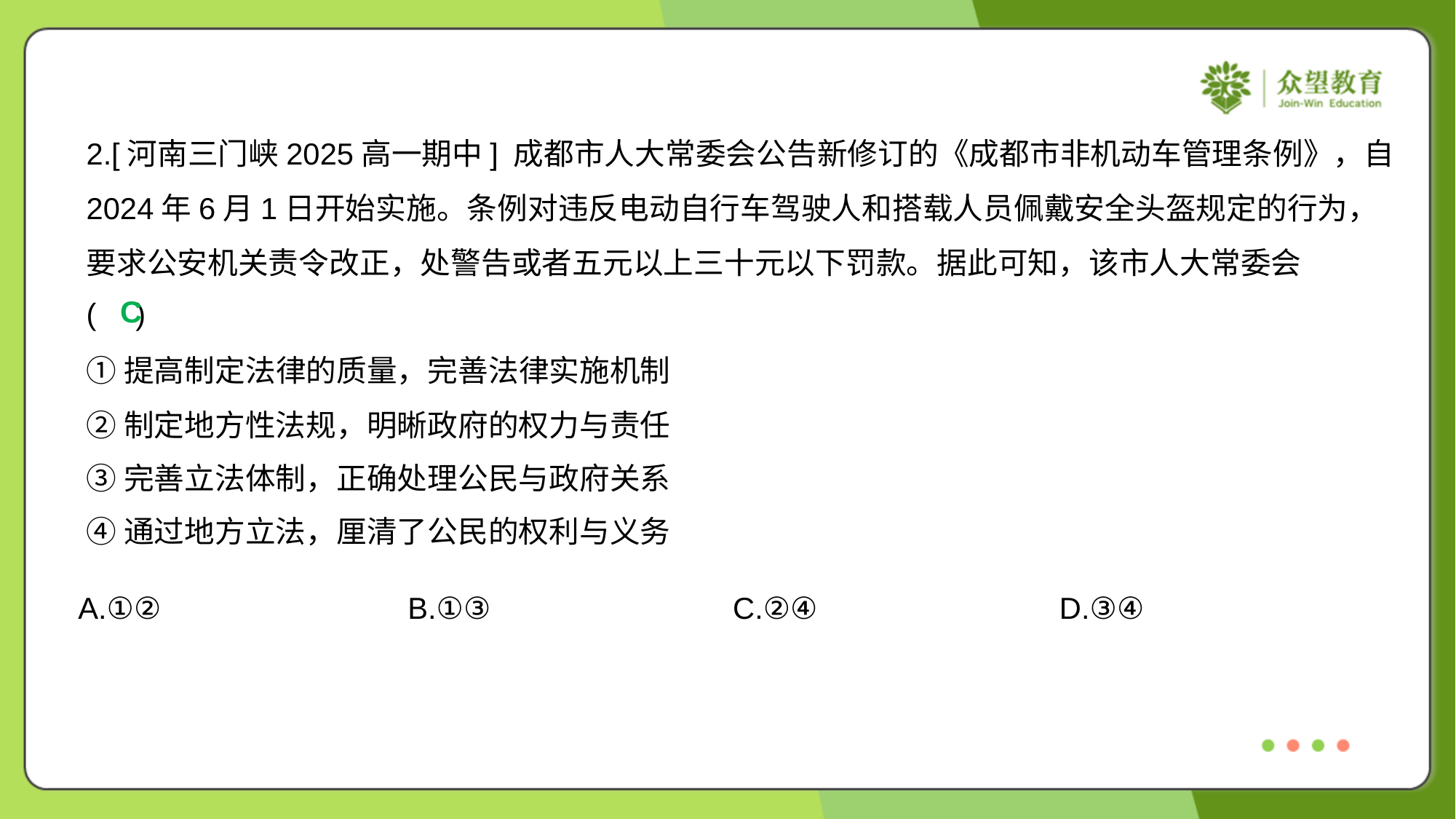

2.[河南三门峡2025高一期中] 成都市人大常委会公告新修订的《成都市非机动车管理条例》，自
2024年6月1日开始实施。条例对违反电动自行车驾驶人和搭载人员佩戴安全头盔规定的行为，
要求公安机关责令改正，处警告或者五元以上三十元以下罚款。据此可知，该市人大常委会
(     )
C
①提高制定法律的质量，完善法律实施机制
②制定地方性法规，明晰政府的权力与责任
③完善立法体制，正确处理公民与政府关系
④通过地方立法，厘清了公民的权利与义务
A.①②	B.①③	C.②④	D.③④